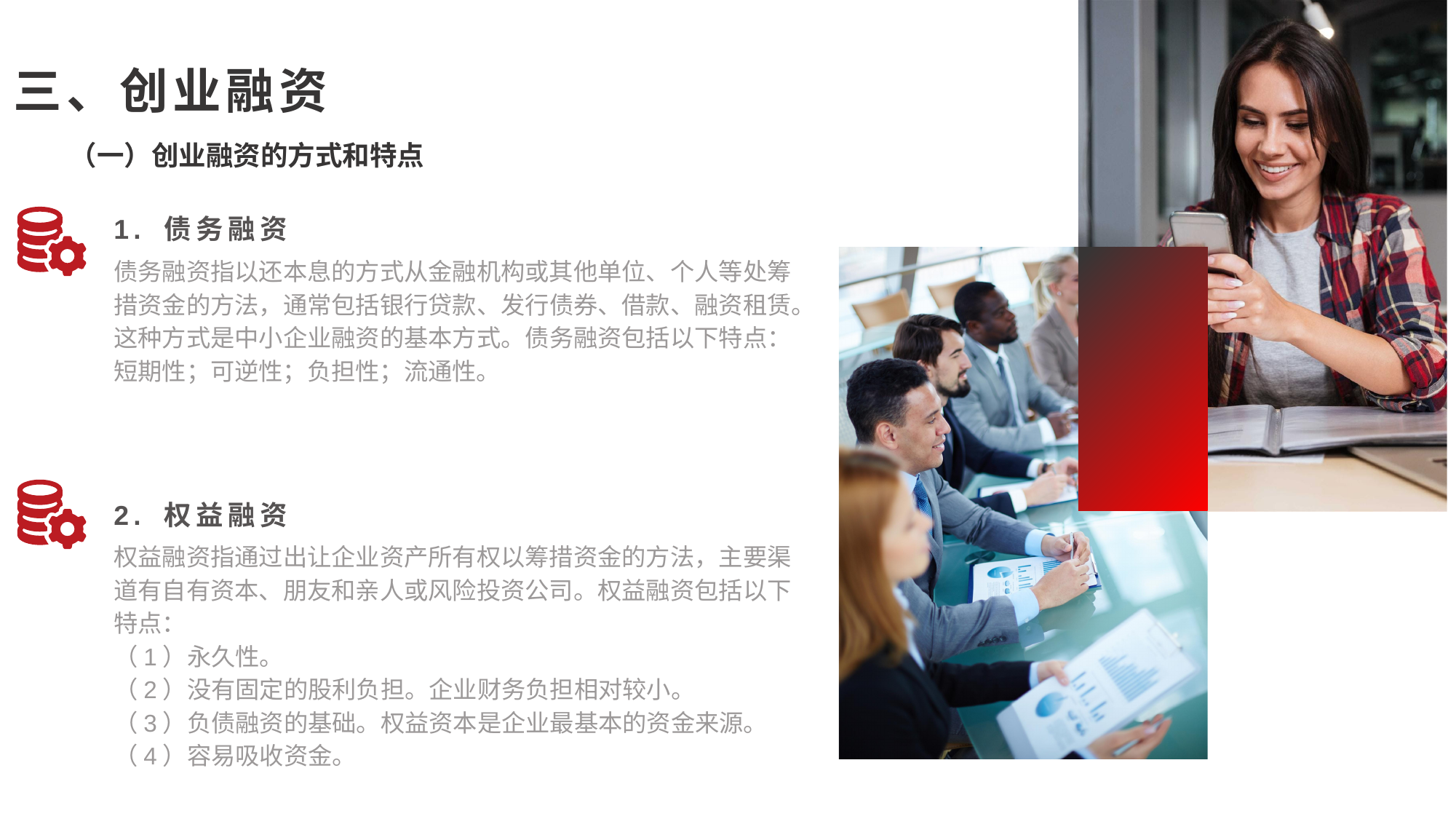

三、创业融资
（一）创业融资的方式和特点
1. 债务融资
债务融资指以还本息的方式从金融机构或其他单位、个人等处筹措资金的方法，通常包括银行贷款、发行债券、借款、融资租赁。这种方式是中小企业融资的基本方式。债务融资包括以下特点：短期性；可逆性；负担性；流通性。

2. 权益融资
权益融资指通过出让企业资产所有权以筹措资金的方法，主要渠道有自有资本、朋友和亲人或风险投资公司。权益融资包括以下特点：
（1）永久性。
（2）没有固定的股利负担。企业财务负担相对较小。
（3）负债融资的基础。权益资本是企业最基本的资金来源。
（4）容易吸收资金。